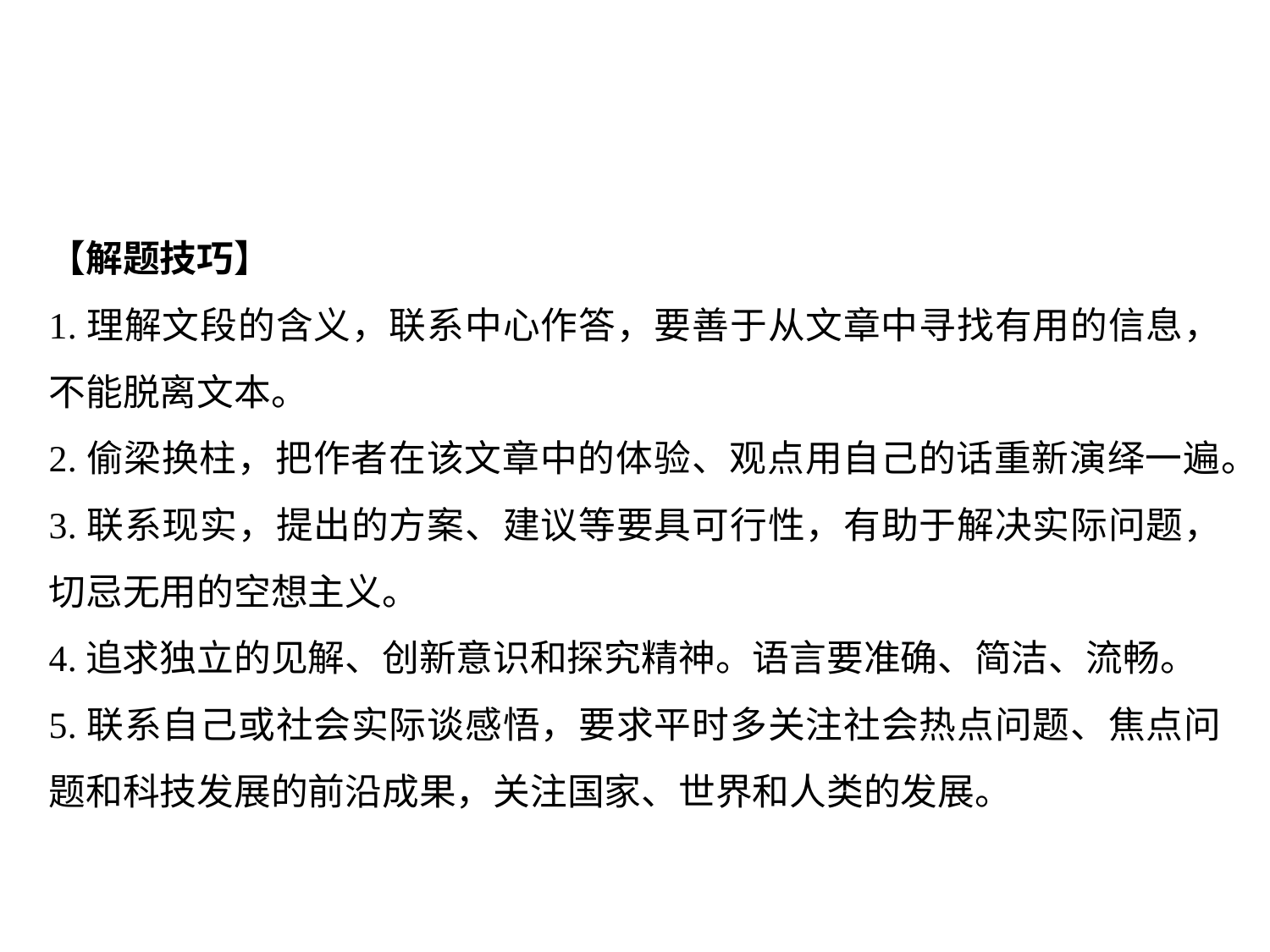

【解题技巧】
1.理解文段的含义，联系中心作答，要善于从文章中寻找有用的信息，不能脱离文本。
2.偷梁换柱，把作者在该文章中的体验、观点用自己的话重新演绎一遍。
3.联系现实，提出的方案、建议等要具可行性，有助于解决实际问题，切忌无用的空想主义。
4.追求独立的见解、创新意识和探究精神。语言要准确、简洁、流畅。
5.联系自己或社会实际谈感悟，要求平时多关注社会热点问题、焦点问题和科技发展的前沿成果，关注国家、世界和人类的发展。